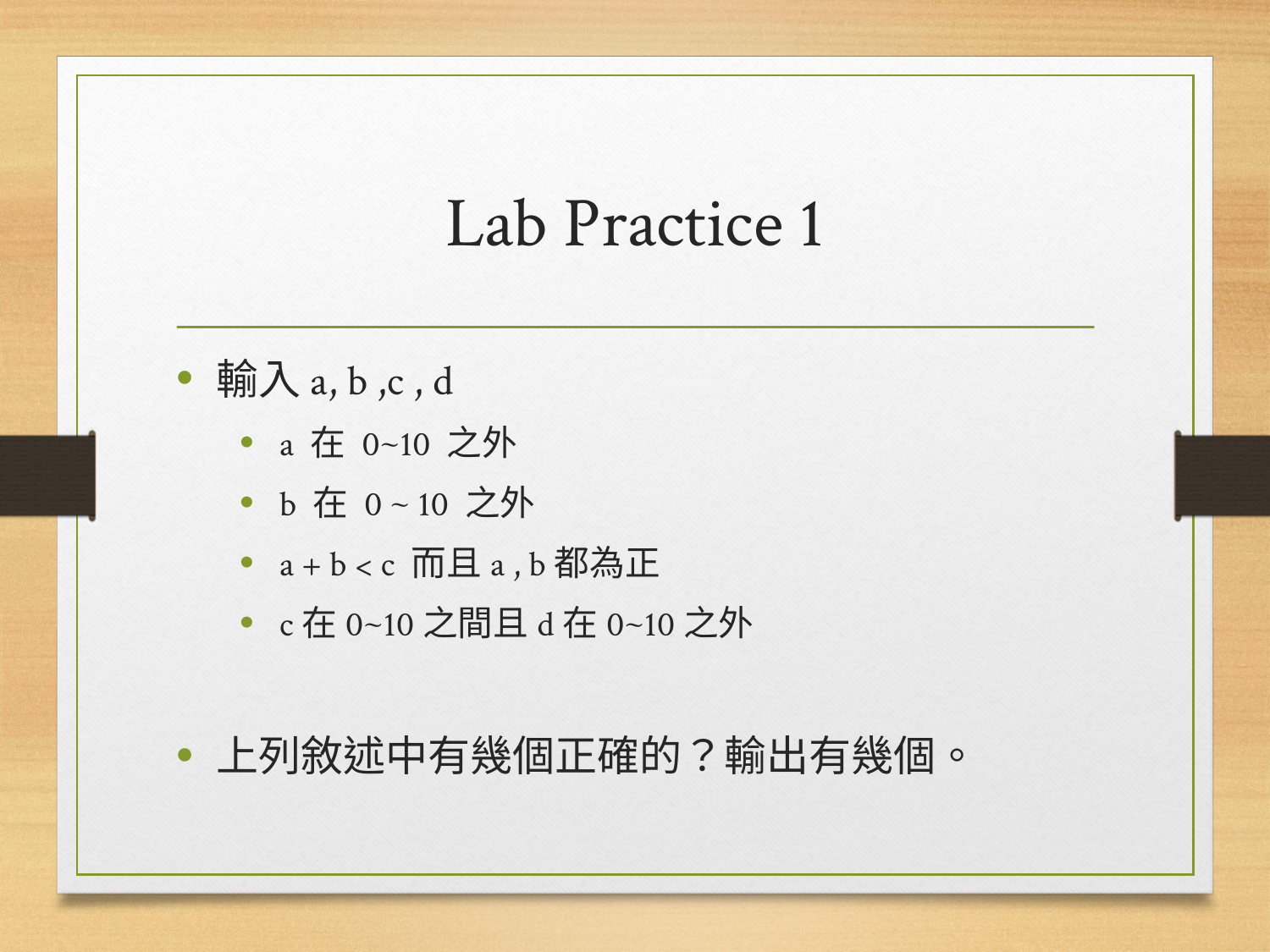

# Lab Practice 1
輸入a, b ,c , d
a 在 0~10 之外
b 在 0 ~ 10 之外
a + b < c 而且a , b都為正
c在0~10之間且d在0~10之外

上列敘述中有幾個正確的？輸出有幾個。